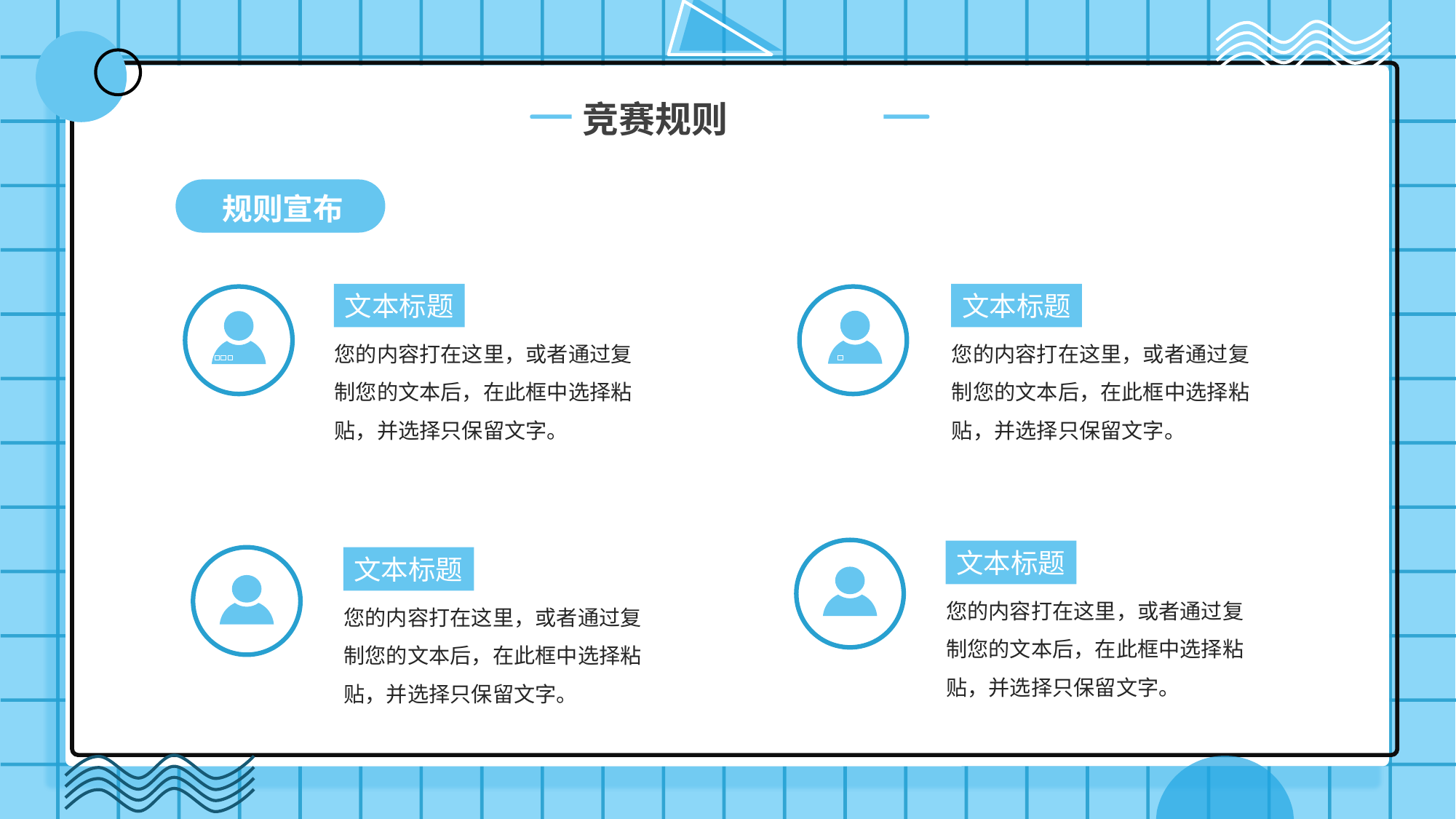

竞赛规则

规则宣布
文本标题
您的内容打在这里，或者通过复制您的文本后，在此框中选择粘贴，并选择只保留文字。
文本标题
您的内容打在这里，或者通过复制您的文本后，在此框中选择粘贴，并选择只保留文字。

文本标题
您的内容打在这里，或者通过复制您的文本后，在此框中选择粘贴，并选择只保留文字。

文本标题
您的内容打在这里，或者通过复制您的文本后，在此框中选择粘贴，并选择只保留文字。